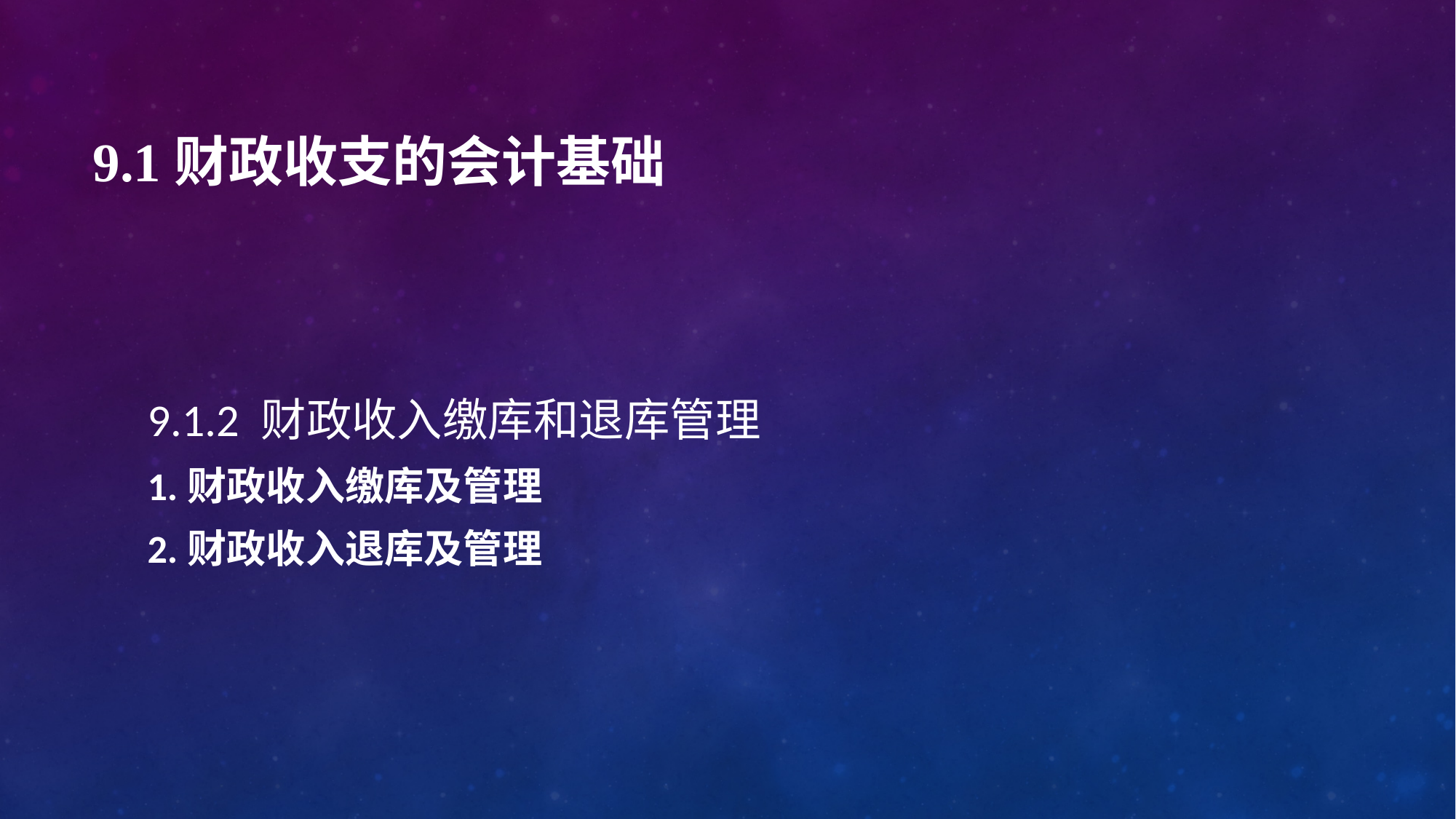

# 9.1财政收支的会计基础
9.1.2 财政收入缴库和退库管理
1.财政收入缴库及管理
2.财政收入退库及管理